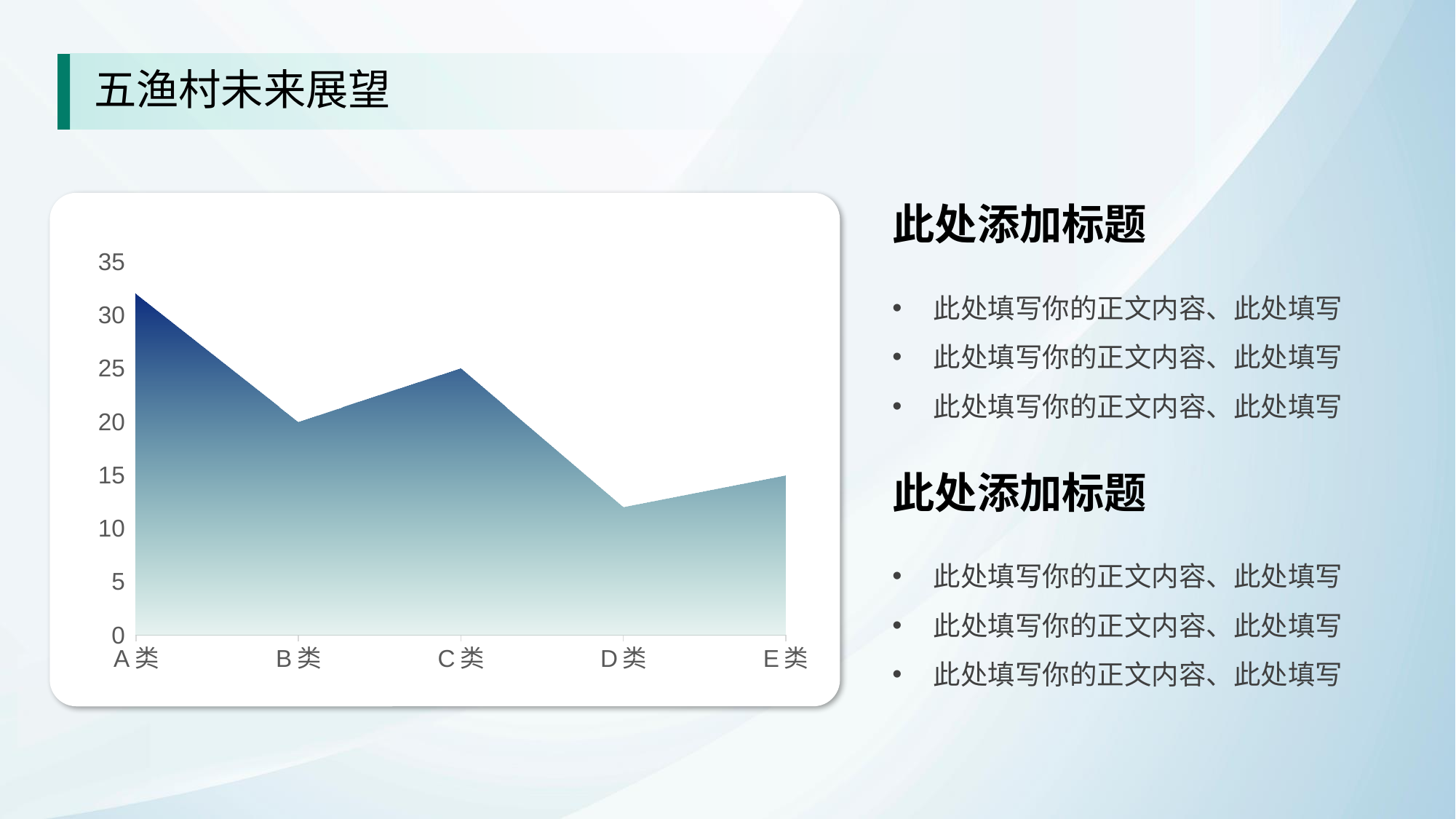

五渔村未来展望
此处添加标题

### Chart

| Category | 系列 1 |
|---|---|
| A类 | 32.0 |
| B类 | 20.0 |
| C类 | 25.0 |
| D类 | 12.0 |
| E类 | 15.0 |
此处填写你的正文内容、此处填写
此处填写你的正文内容、此处填写
此处填写你的正文内容、此处填写
此处添加标题
此处填写你的正文内容、此处填写
此处填写你的正文内容、此处填写
此处填写你的正文内容、此处填写